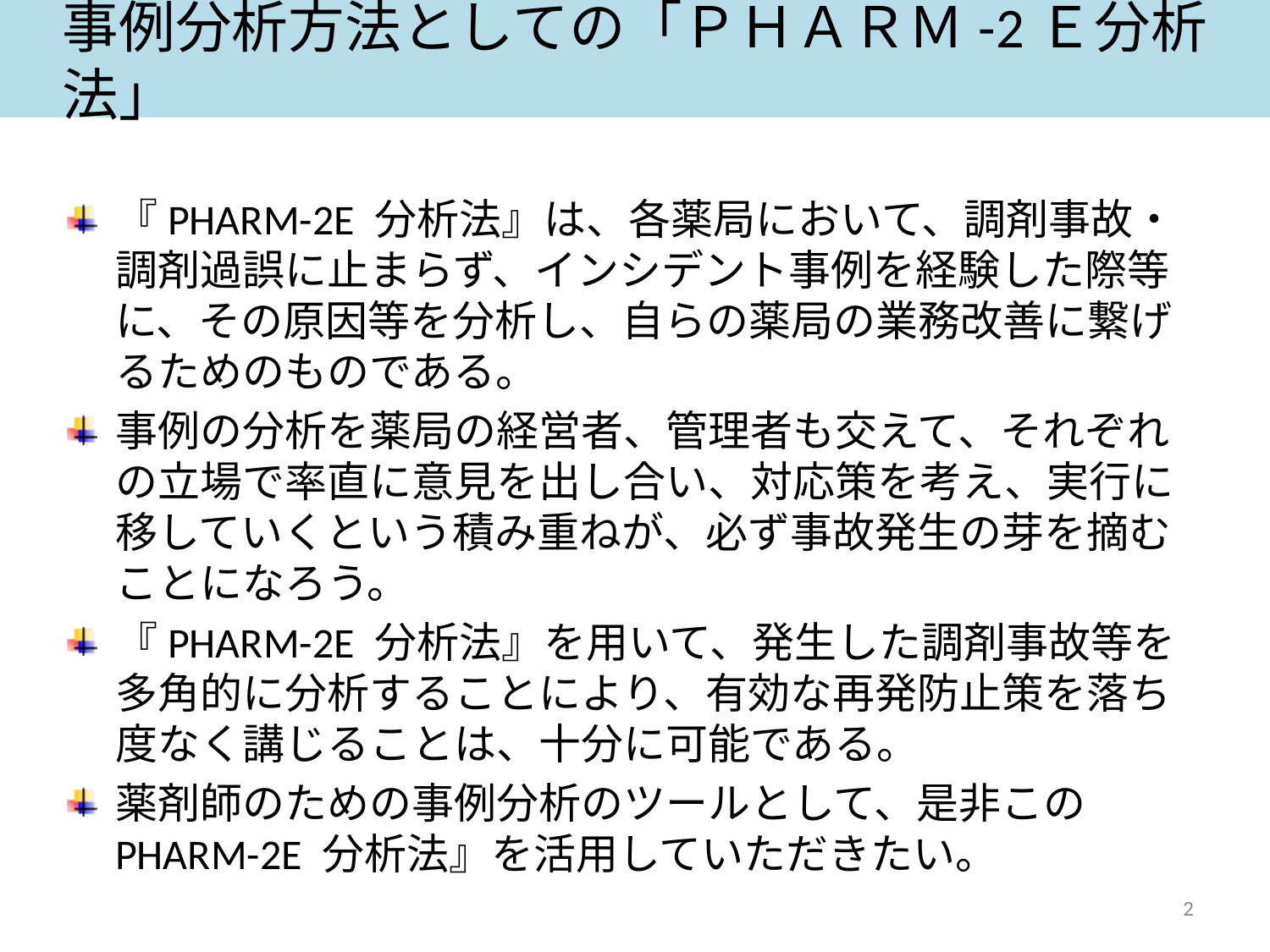

事例分析方法としての「ＰＨＡＲＭ-2Ｅ分析法」
『PHARM-2E 分析法』は、各薬局において、調剤事故・調剤過誤に止まらず、インシデント事例を経験した際等に、その原因等を分析し、自らの薬局の業務改善に繋げるためのものである。
事例の分析を薬局の経営者、管理者も交えて、それぞれの立場で率直に意見を出し合い、対応策を考え、実行に移していくという積み重ねが、必ず事故発生の芽を摘むことになろう。
『PHARM-2E 分析法』を用いて、発生した調剤事故等を多角的に分析することにより、有効な再発防止策を落ち度なく講じることは、十分に可能である。
薬剤師のための事例分析のツールとして、是非このPHARM-2E 分析法』を活用していただきたい。
2